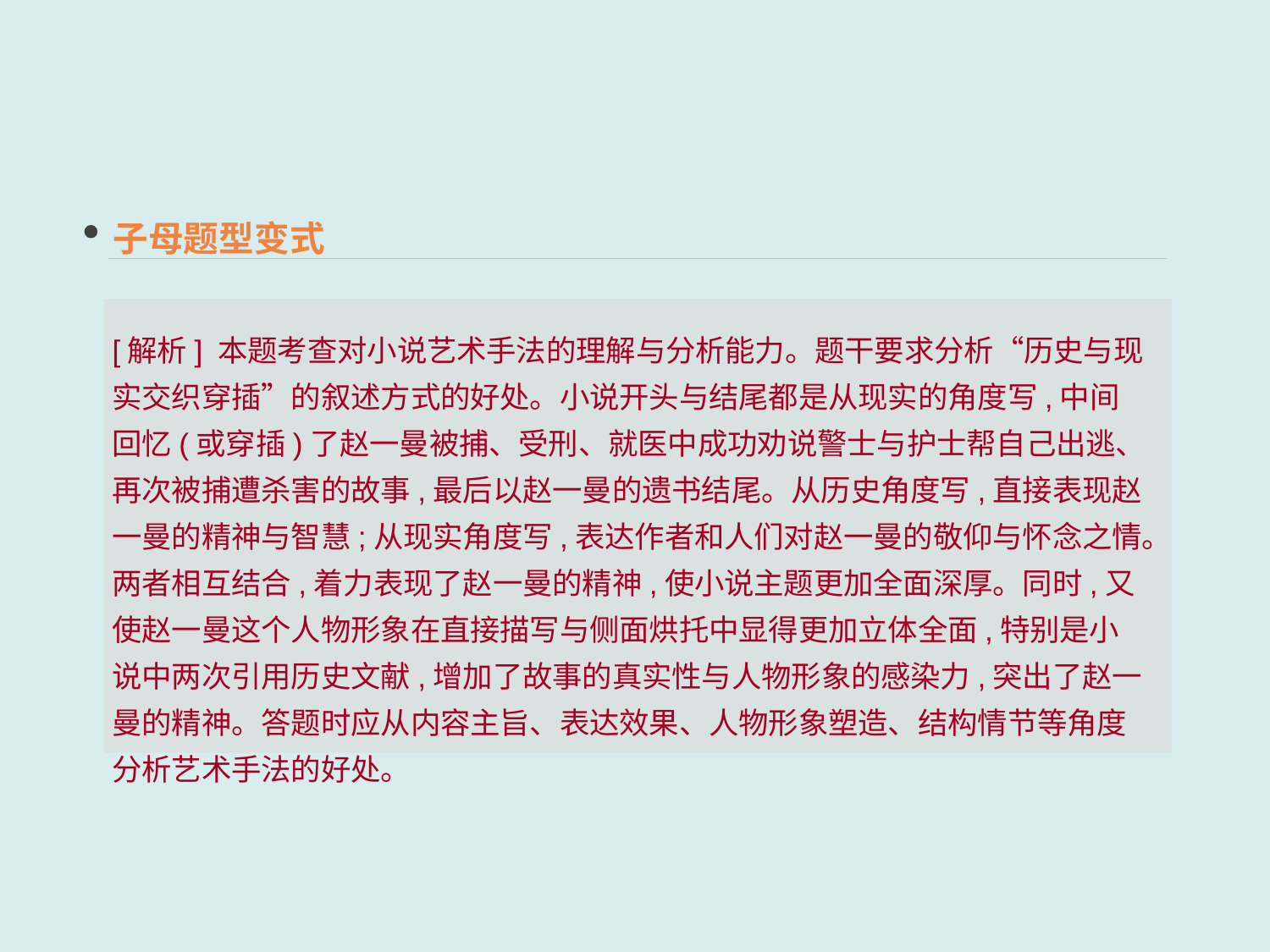

子母题型变式

[解析] 本题考查对小说艺术手法的理解与分析能力。题干要求分析“历史与现实交织穿插”的叙述方式的好处。小说开头与结尾都是从现实的角度写,中间回忆(或穿插)了赵一曼被捕、受刑、就医中成功劝说警士与护士帮自己出逃、再次被捕遭杀害的故事,最后以赵一曼的遗书结尾。从历史角度写,直接表现赵一曼的精神与智慧;从现实角度写,表达作者和人们对赵一曼的敬仰与怀念之情。两者相互结合,着力表现了赵一曼的精神,使小说主题更加全面深厚。同时,又使赵一曼这个人物形象在直接描写与侧面烘托中显得更加立体全面,特别是小说中两次引用历史文献,增加了故事的真实性与人物形象的感染力,突出了赵一曼的精神。答题时应从内容主旨、表达效果、人物形象塑造、结构情节等角度分析艺术手法的好处。